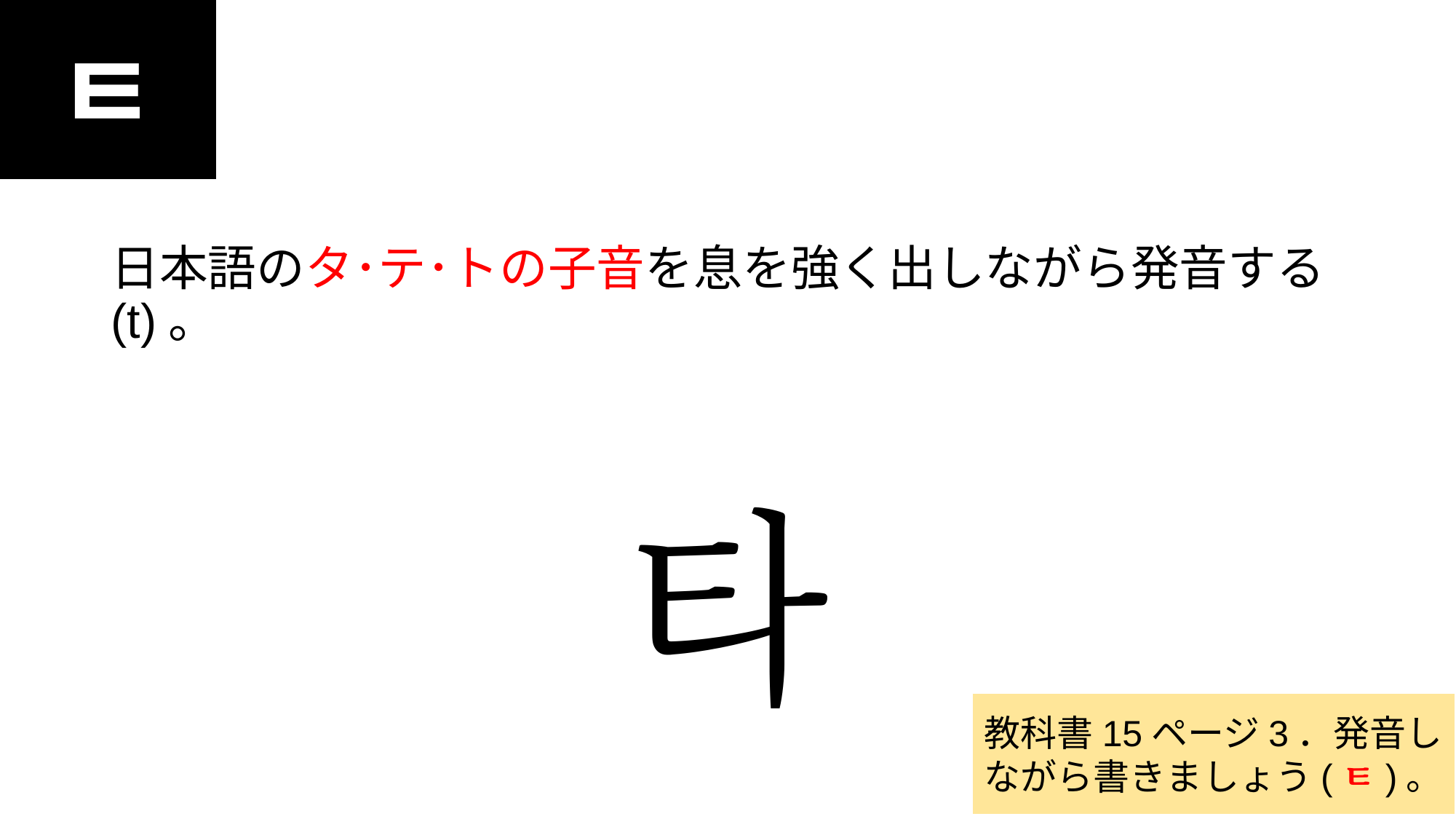

ㅌ
#

日本語のタ･テ･トの子音を息を強く出しながら発音する(t)。

타

教科書15ページ3．発音しながら書きましょう(ㅌ)。